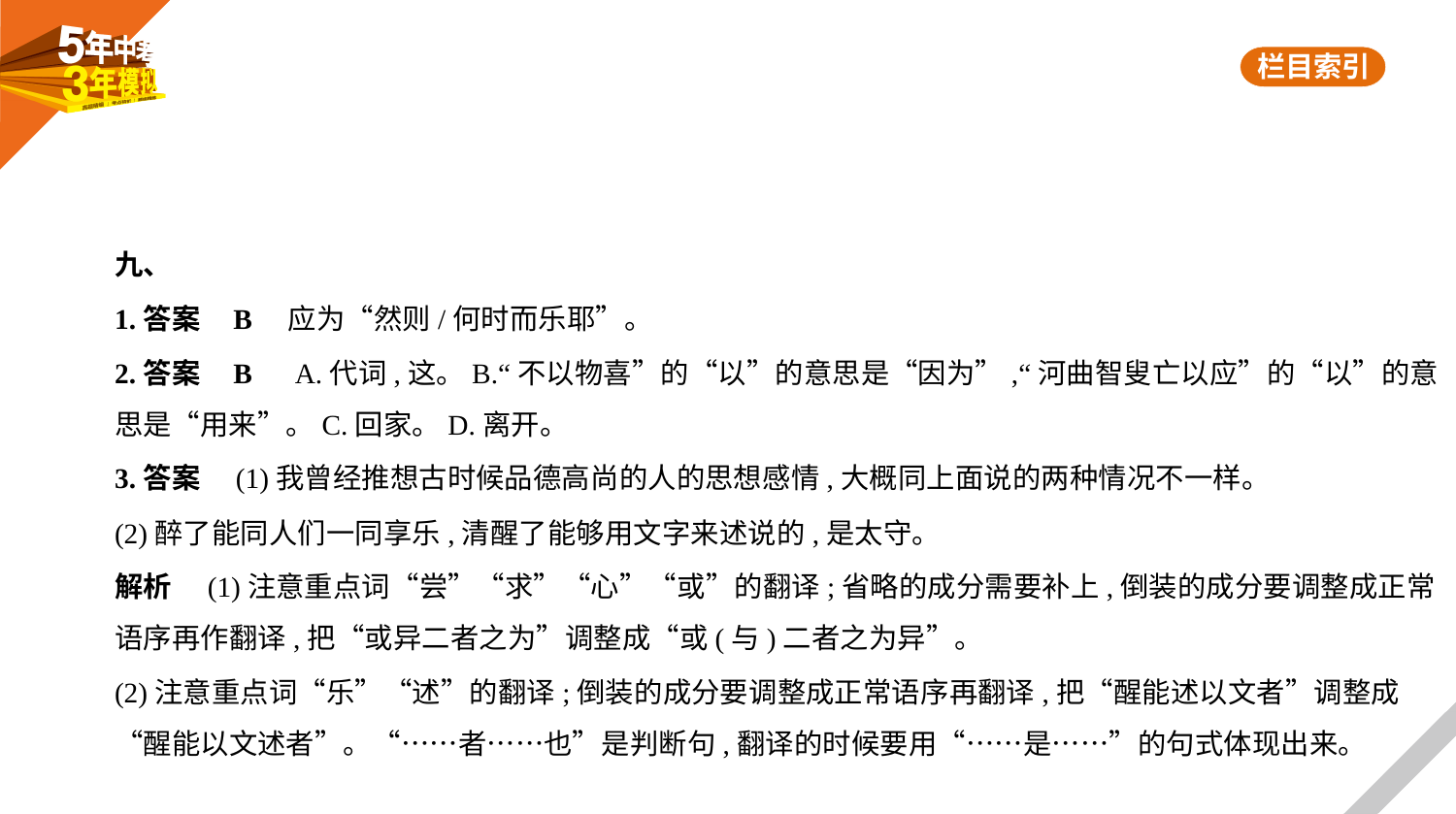

九、
1.答案    B　应为“然则/何时而乐耶”。
2.答案    B　A.代词,这。B.“不以物喜”的“以”的意思是“因为”,“河曲智叟亡以应”的“以”的意
思是“用来”。C.回家。D.离开。
3.答案　(1)我曾经推想古时候品德高尚的人的思想感情,大概同上面说的两种情况不一样。
(2)醉了能同人们一同享乐,清醒了能够用文字来述说的,是太守。
解析　(1)注意重点词“尝”“求”“心”“或”的翻译;省略的成分需要补上,倒装的成分要调整成正常
语序再作翻译,把“或异二者之为”调整成“或(与)二者之为异”。
(2)注意重点词“乐”“述”的翻译;倒装的成分要调整成正常语序再翻译,把“醒能述以文者”调整成
“醒能以文述者”。“……者……也”是判断句,翻译的时候要用“……是……”的句式体现出来。